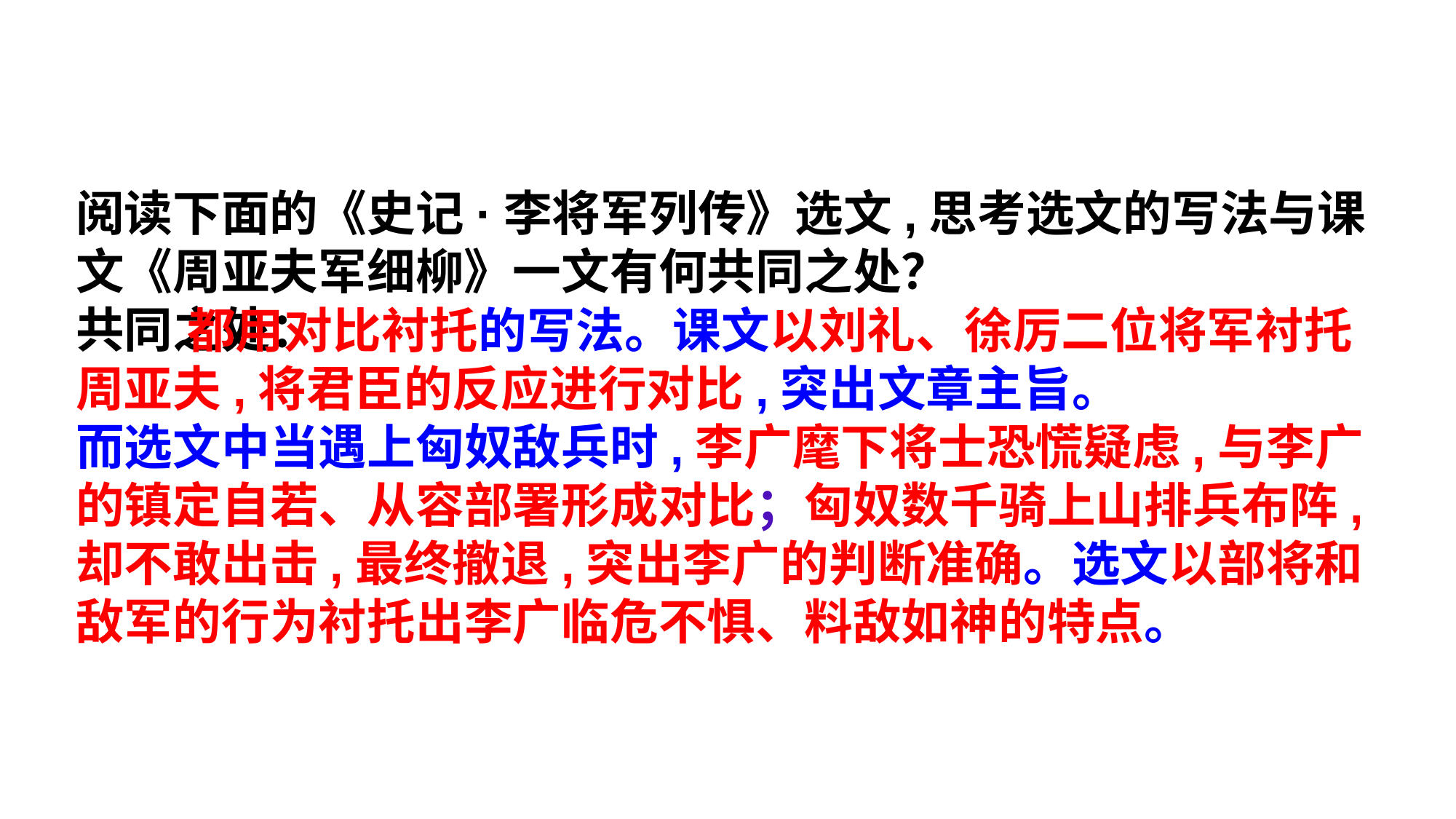

阅读下面的《史记·李将军列传》选文,思考选文的写法与课文《周亚夫军细柳》一文有何共同之处？
共同之处：
         都用对比衬托的写法。课文以刘礼、徐厉二位将军衬托周亚夫,将君臣的反应进行对比,突出文章主旨。
而选文中当遇上匈奴敌兵时,李广麾下将士恐慌疑虑,与李广的镇定自若、从容部署形成对比；匈奴数千骑上山排兵布阵,却不敢出击,最终撤退,突出李广的判断准确。选文以部将和敌军的行为衬托出李广临危不惧、料敌如神的特点。